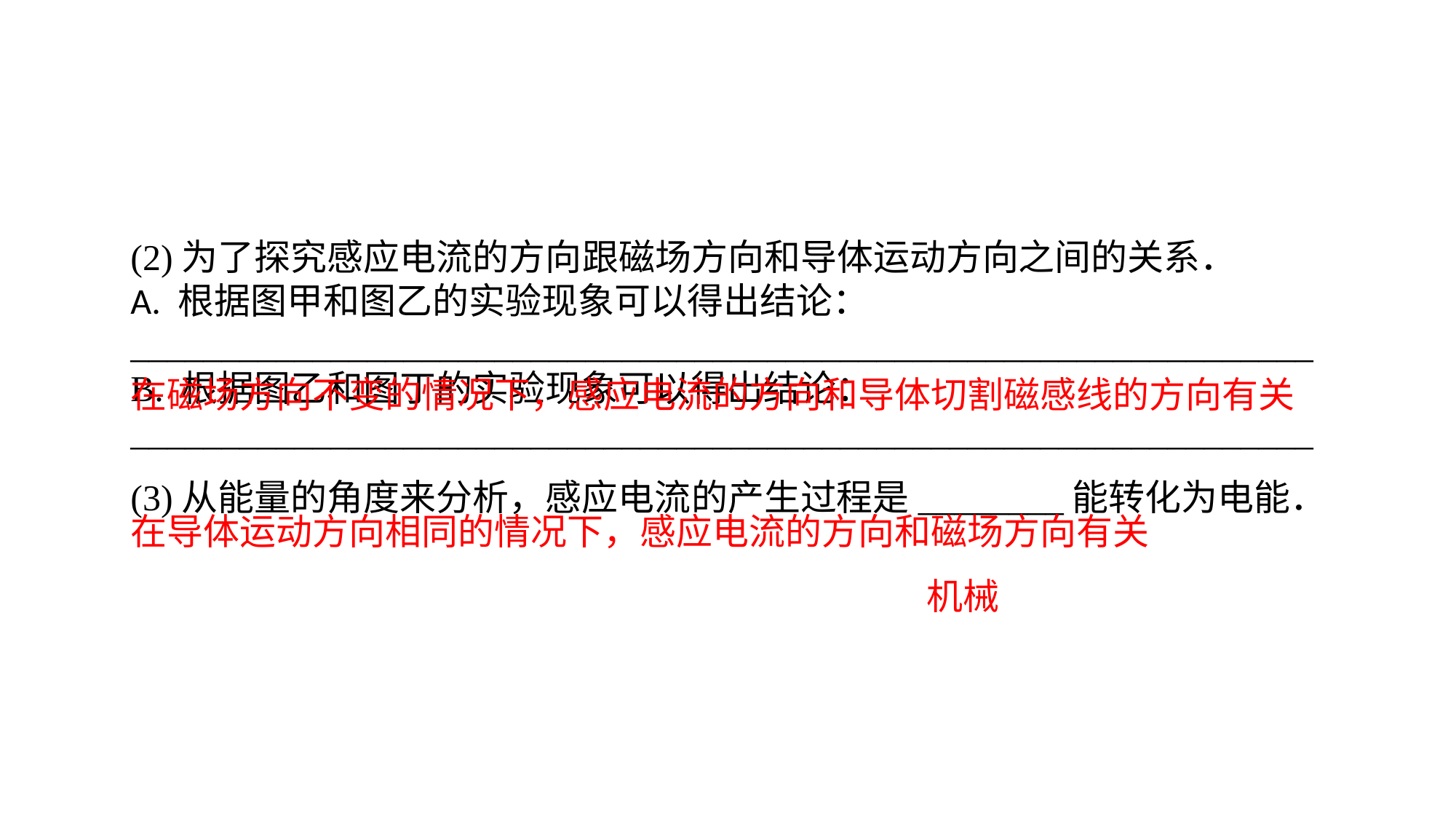

(2)为了探究感应电流的方向跟磁场方向和导体运动方向之间的关系．A. 根据图甲和图乙的实验现象可以得出结论：_________________________________________________________________B. 根据图乙和图丁的实验现象可以得出结论：_________________________________________________________________(3)从能量的角度来分析，感应电流的产生过程是________能转化为电能．
在磁场方向不变的情况下，感应电流的方向和导体切割磁感线的方向有关
在导体运动方向相同的情况下，感应电流的方向和磁场方向有关
机械